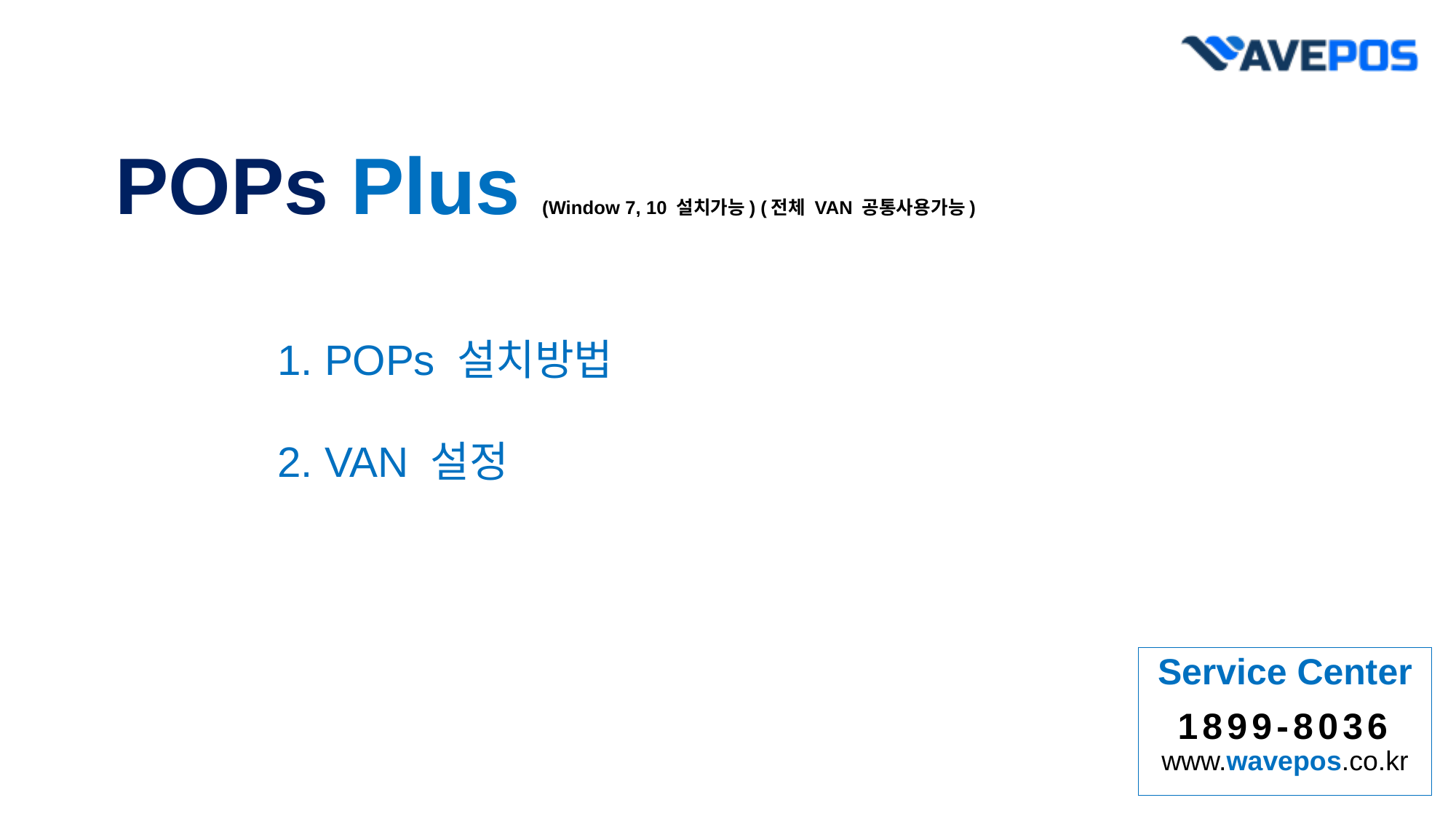

# POPs Plus (Window 7, 10 설치가능) (전체 VAN 공통사용가능)
1. POPs 설치방법
2. VAN 설정
Service Center
1899-8036
www.wavepos.co.kr